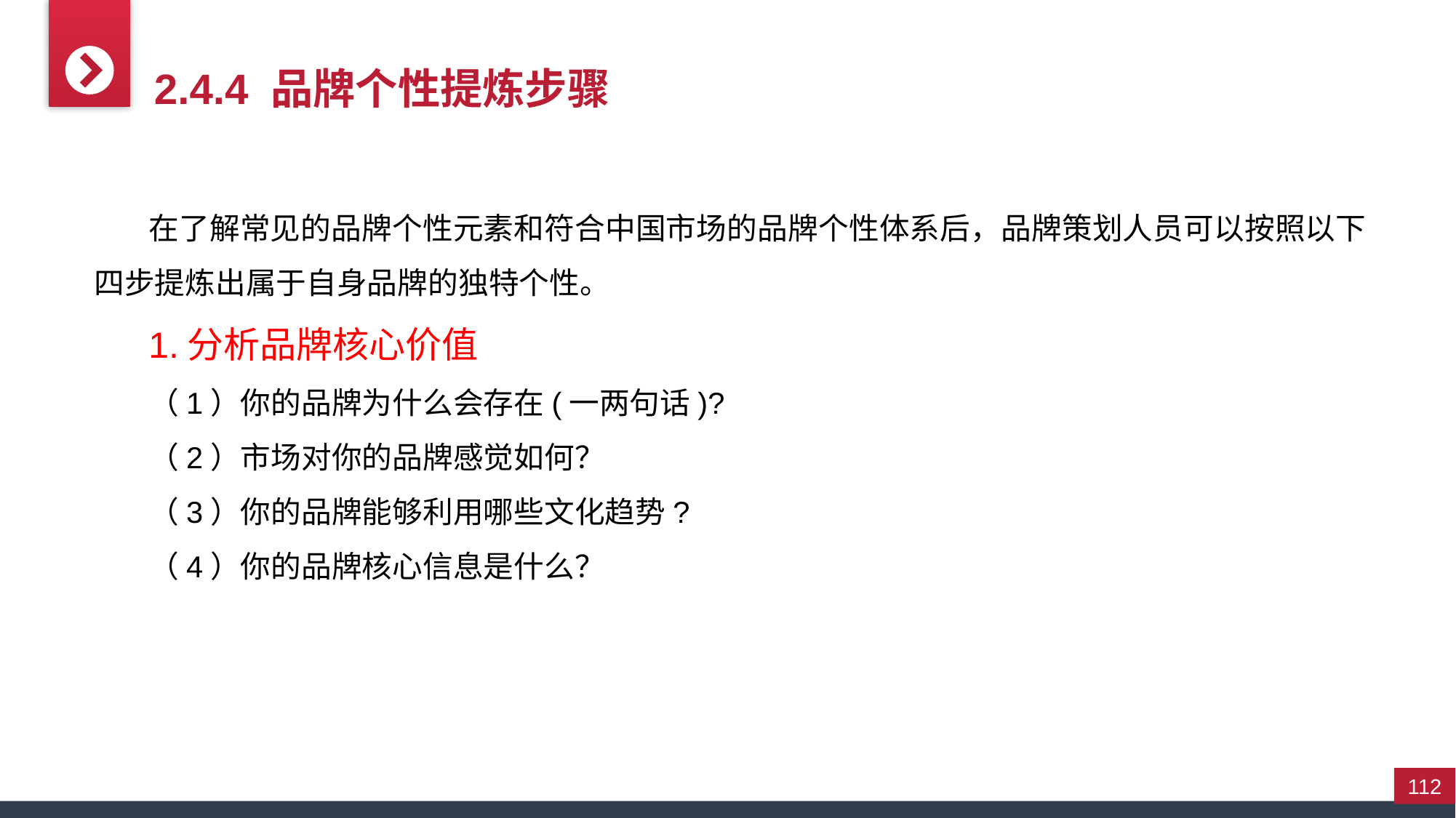

2.4.4 品牌个性提炼步骤
在了解常见的品牌个性元素和符合中国市场的品牌个性体系后，品牌策划人员可以按照以下四步提炼出属于自身品牌的独特个性。
1.分析品牌核心价值
（1）你的品牌为什么会存在(一两句话)?
（2）市场对你的品牌感觉如何？
（3）你的品牌能够利用哪些文化趋势?
（4）你的品牌核心信息是什么？